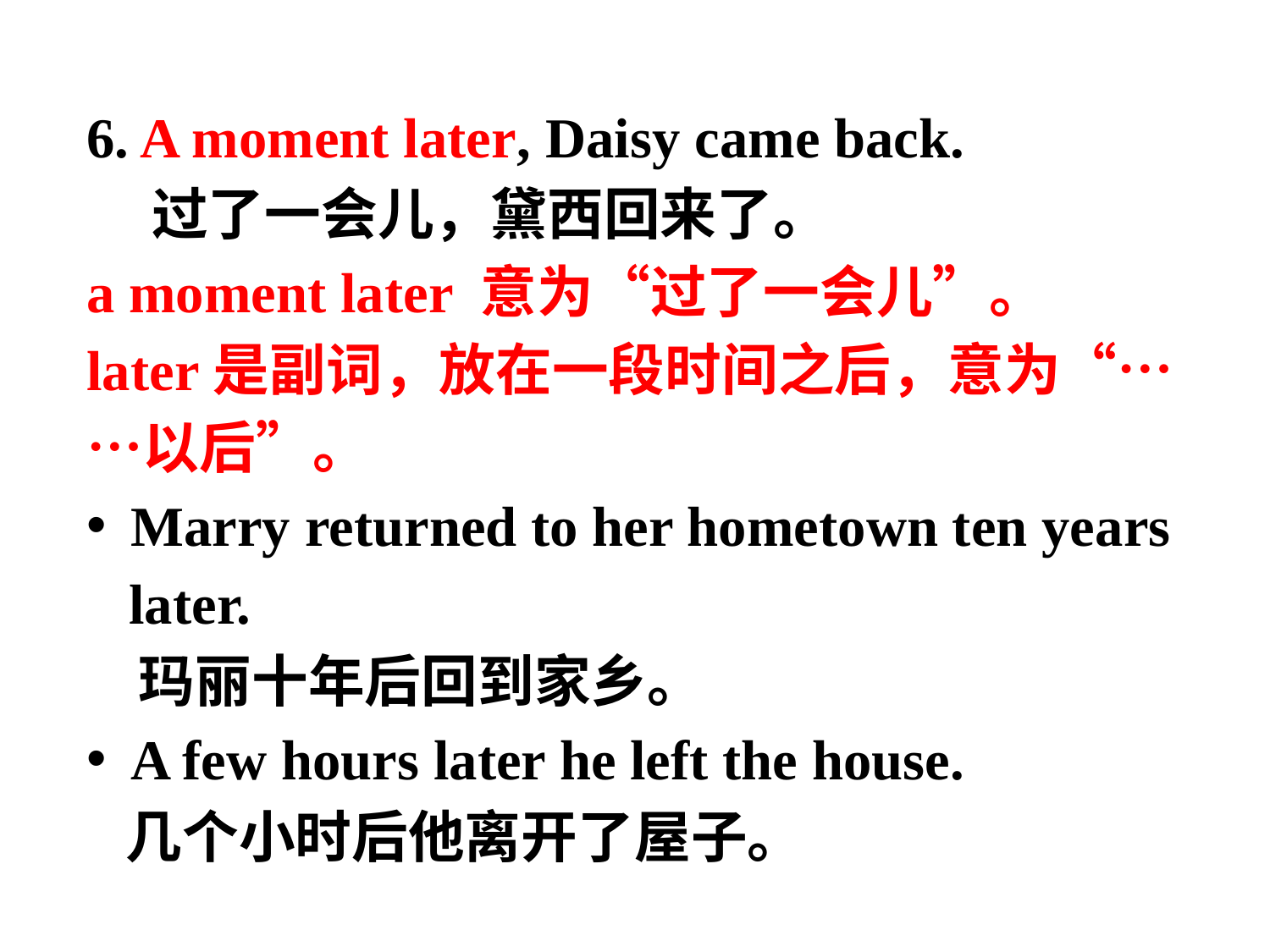

6. A moment later, Daisy came back.
    过了一会儿，黛西回来了。
a moment later 意为“过了一会儿”。
later是副词，放在一段时间之后，意为“……以后”。
 Marry returned to her hometown ten years
   later.
   玛丽十年后回到家乡。
 A few hours later he left the house.
  几个小时后他离开了屋子。